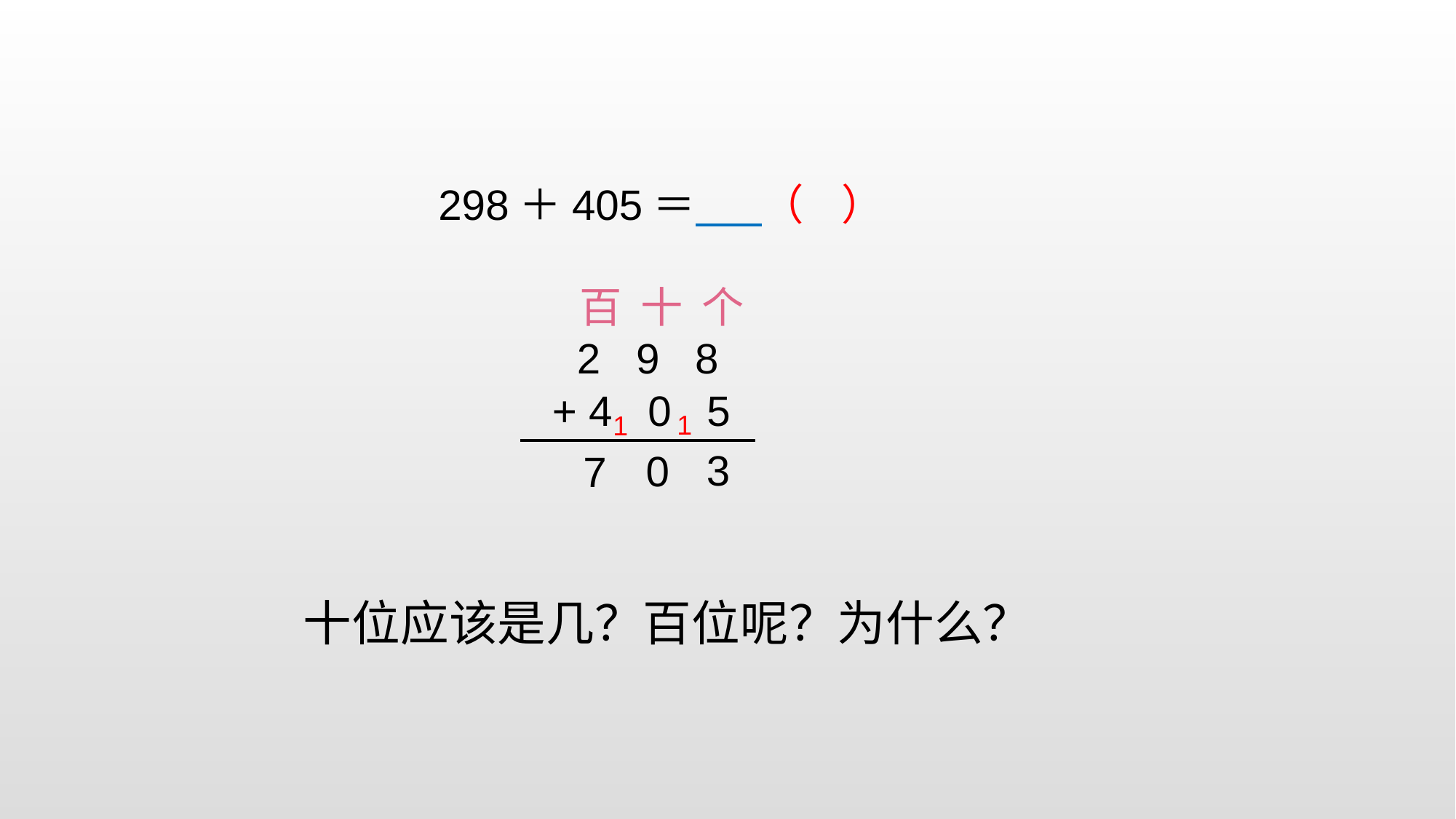

298＋405＝       （    ）
百  十  个
2   9   8
+ 4   0   5
1
1
3
0
7
十位应该是几？百位呢？为什么？